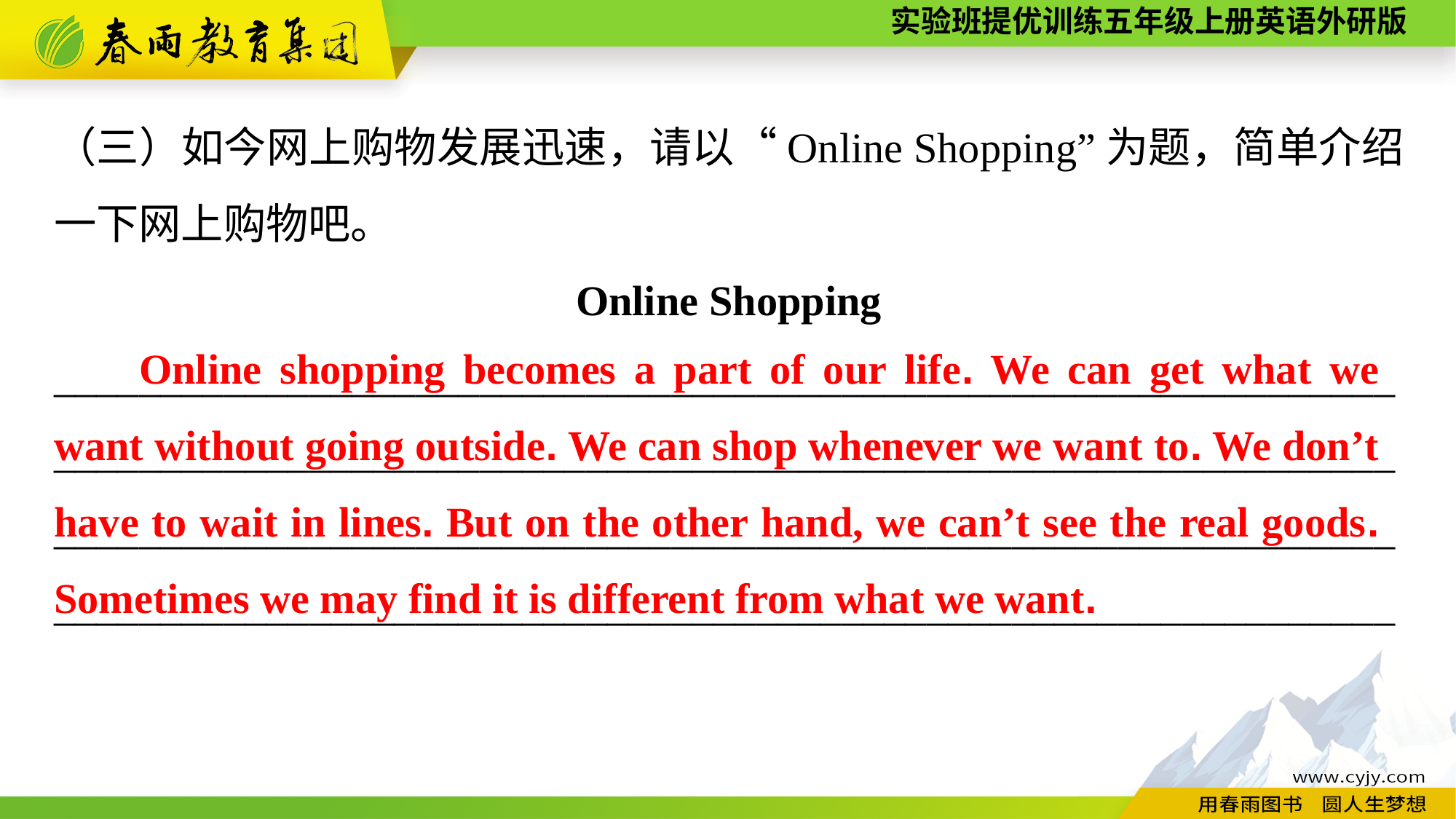

（三）如今网上购物发展迅速，请以“Online Shopping”为题，简单介绍一下网上购物吧。
Online Shopping
____________________________________________________________________________________________________________________________________________________________________________________________________________________________________________________________
Online shopping becomes a part of our life. We can get what we want without going outside. We can shop whenever we want to. We don’t have to wait in lines. But on the other hand, we can’t see the real goods. Sometimes we may find it is different from what we want.